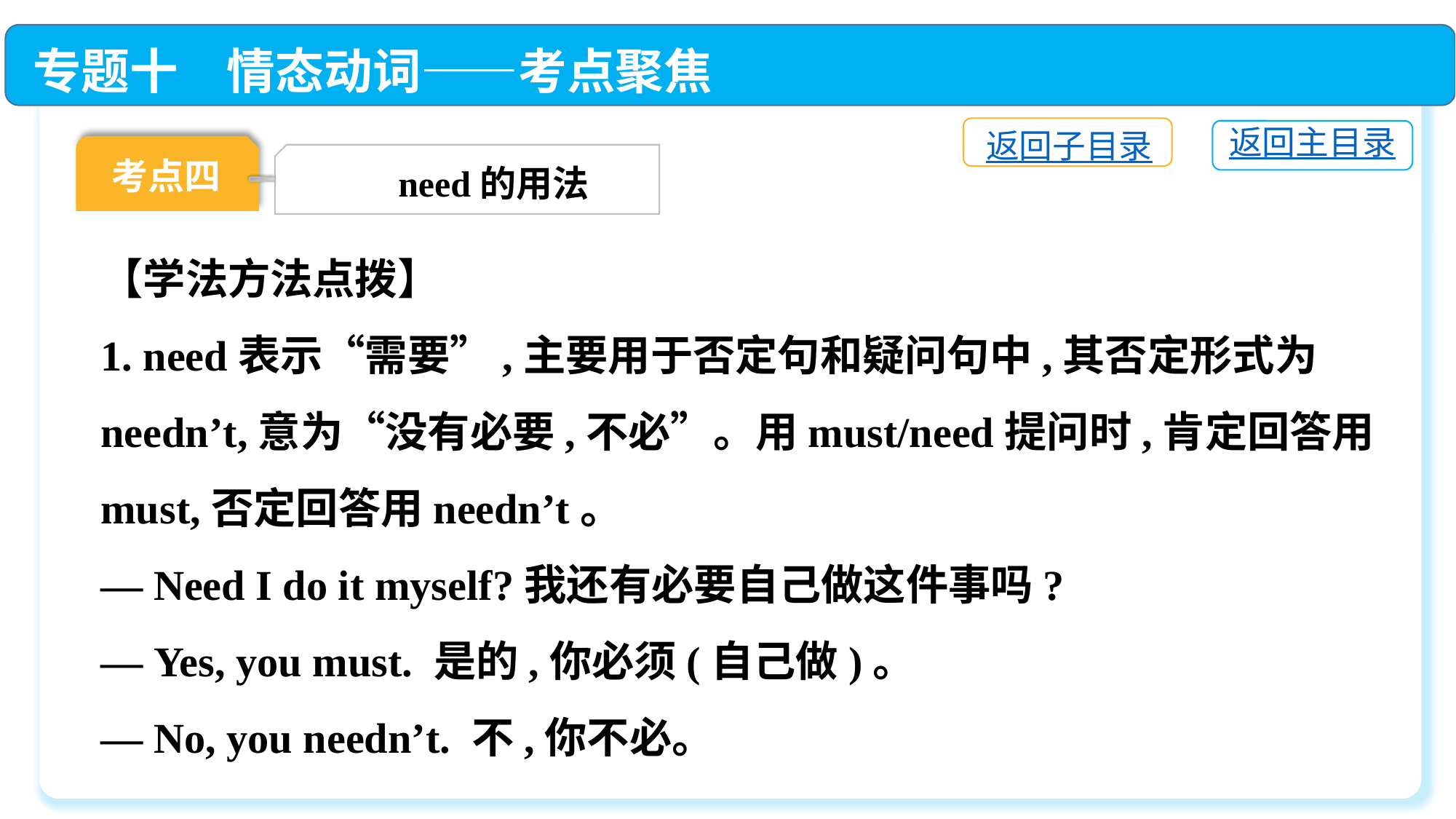

专题十　情态动词——考点聚焦

返回子目录
返回主目录
考点四
need的用法

【学法方法点拨】
1. need表示“需要”,主要用于否定句和疑问句中,其否定形式为needn’t,意为“没有必要,不必”。用must/need提问时,肯定回答用must,否定回答用needn’t。
— Need I do it myself?我还有必要自己做这件事吗?
— Yes, you must. 是的,你必须(自己做)。
— No, you needn’t. 不,你不必。